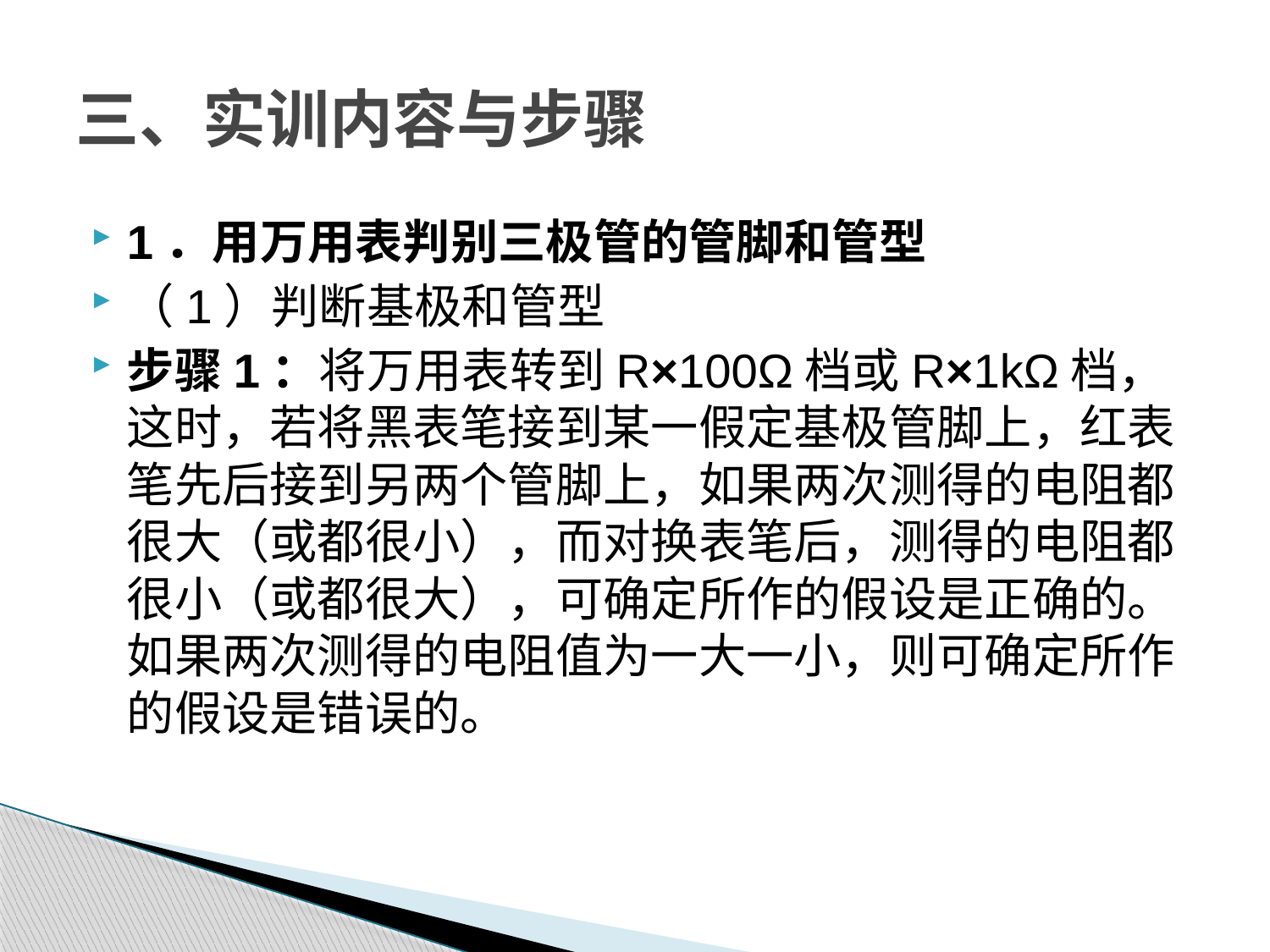

# 三、实训内容与步骤
1．用万用表判别三极管的管脚和管型
（1）判断基极和管型
步骤1：将万用表转到R×100Ω档或R×1kΩ档，这时，若将黑表笔接到某一假定基极管脚上，红表笔先后接到另两个管脚上，如果两次测得的电阻都很大（或都很小），而对换表笔后，测得的电阻都很小（或都很大），可确定所作的假设是正确的。如果两次测得的电阻值为一大一小，则可确定所作的假设是错误的。